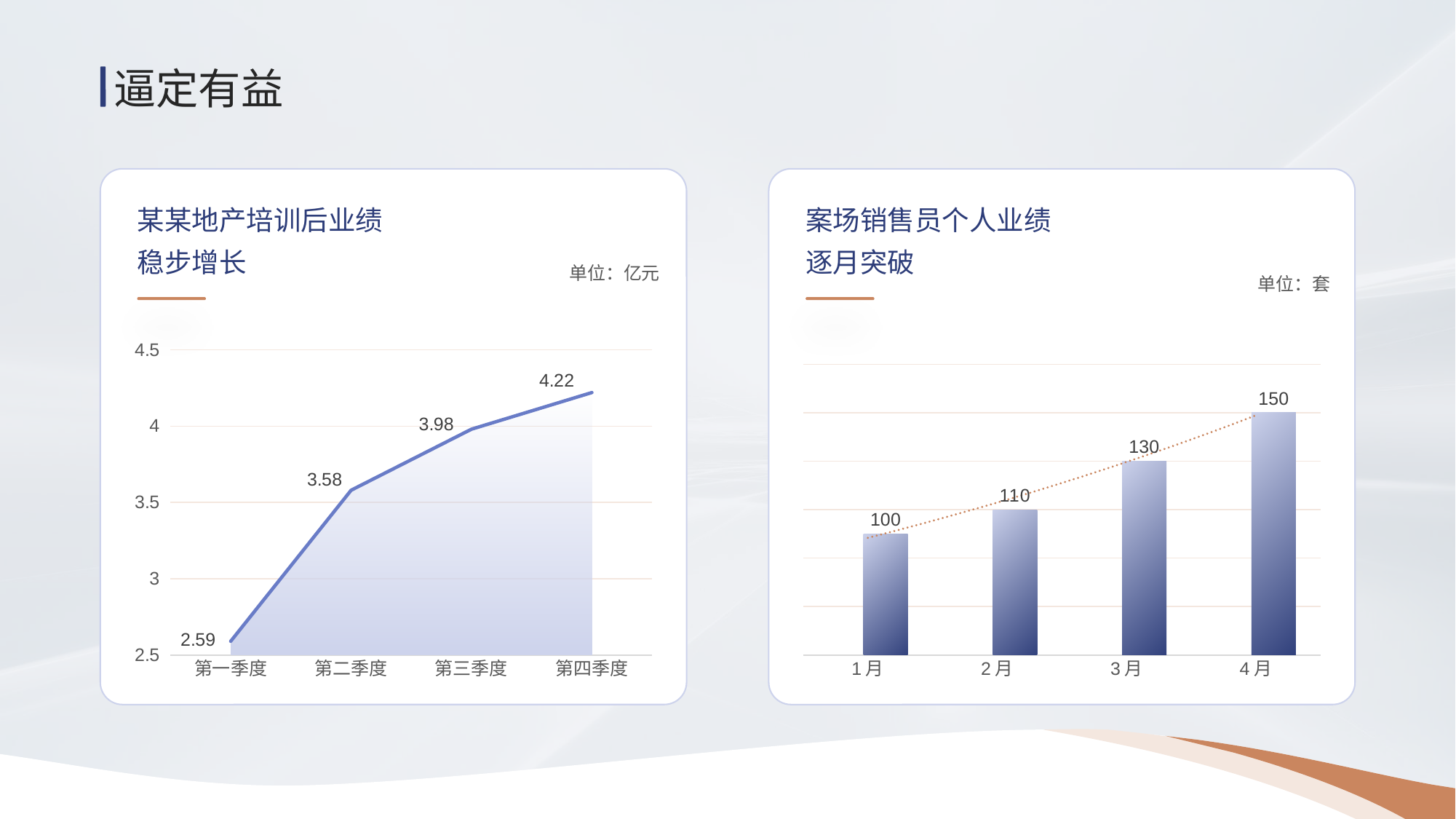

逼定有益

某某地产培训后业绩
稳步增长
案场销售员个人业绩
逐月突破
单位：亿元
单位：套

### Chart

| Category | 系列 2 | 系列 1 |
|---|---|---|
| 第一季度 | 2.59 | 2.59 |
| 第二季度 | 3.58 | 3.58 |
| 第三季度 | 3.98 | 3.98 |
| 第四季度 | 4.22 | 4.22 |

### Chart

| Category | 系列 1 | 列1 |
|---|---|---|
| 1月 | 100.0 | None |
| 2月 | 110.0 | None |
| 3月 | 130.0 | None |
| 4月 | 150.0 | None |